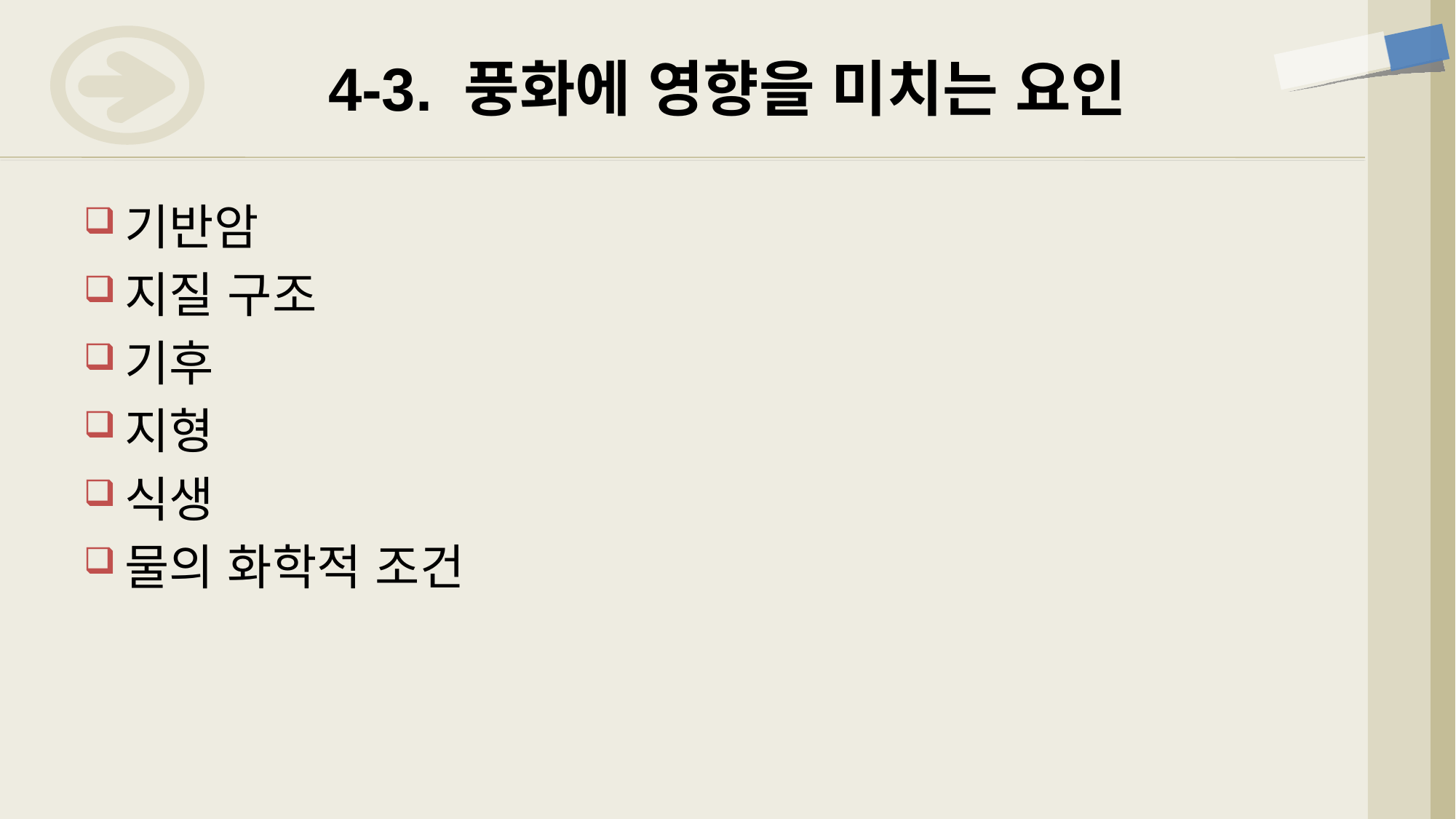

# 4-3. 풍화에 영향을 미치는 요인
기반암
지질 구조
기후
지형
식생
물의 화학적 조건